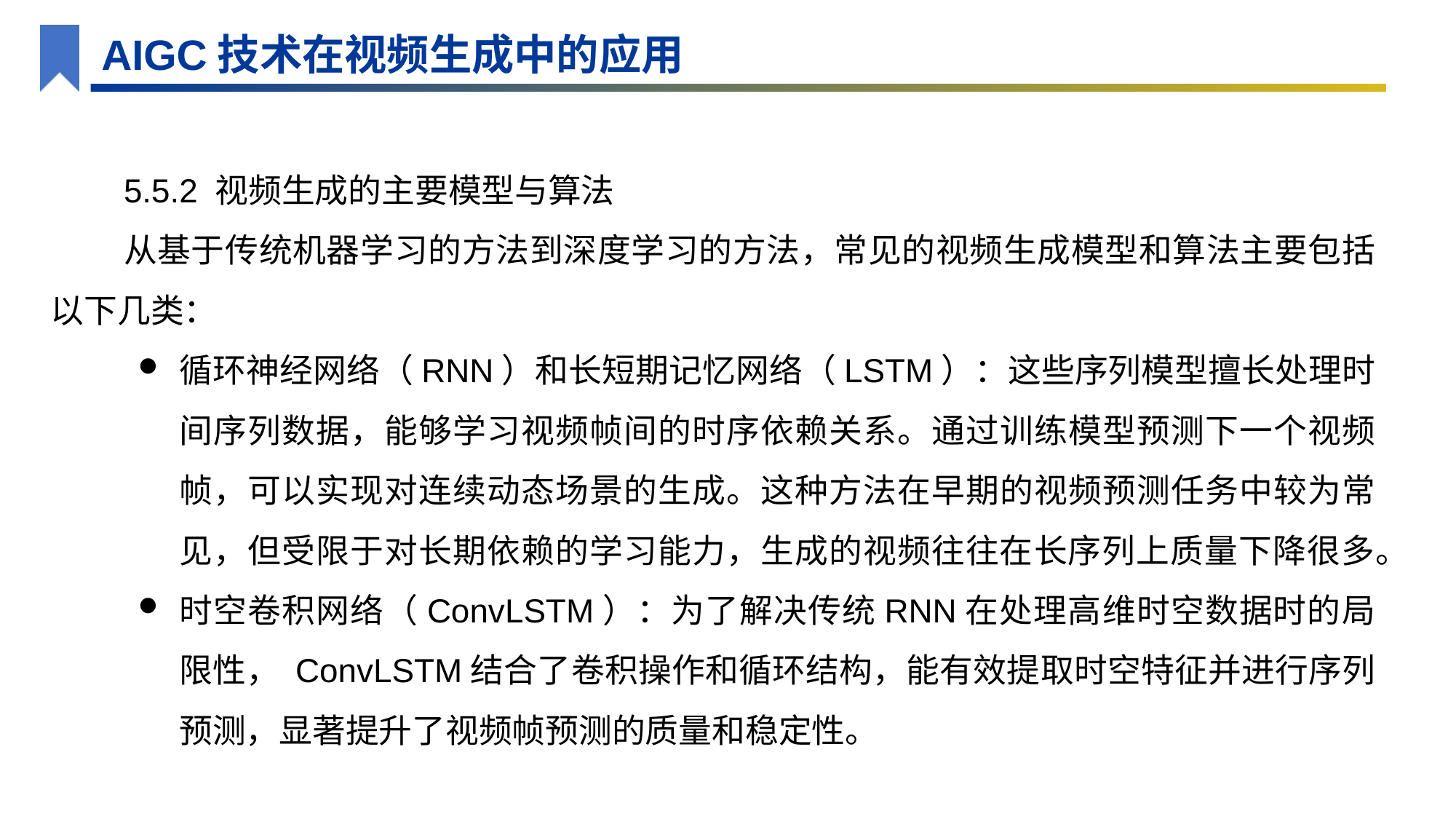

AIGC技术在视频生成中的应用
5.5.2 视频生成的主要模型与算法
从基于传统机器学习的方法到深度学习的方法，常见的视频生成模型和算法主要包括以下几类：
循环神经网络（RNN）和长短期记忆网络（LSTM）：这些序列模型擅长处理时间序列数据，能够学习视频帧间的时序依赖关系。通过训练模型预测下一个视频帧，可以实现对连续动态场景的生成。这种方法在早期的视频预测任务中较为常见，但受限于对长期依赖的学习能力，生成的视频往往在长序列上质量下降很多。
时空卷积网络（ConvLSTM）：为了解决传统RNN在处理高维时空数据时的局限性， ConvLSTM结合了卷积操作和循环结构，能有效提取时空特征并进行序列预测，显著提升了视频帧预测的质量和稳定性。